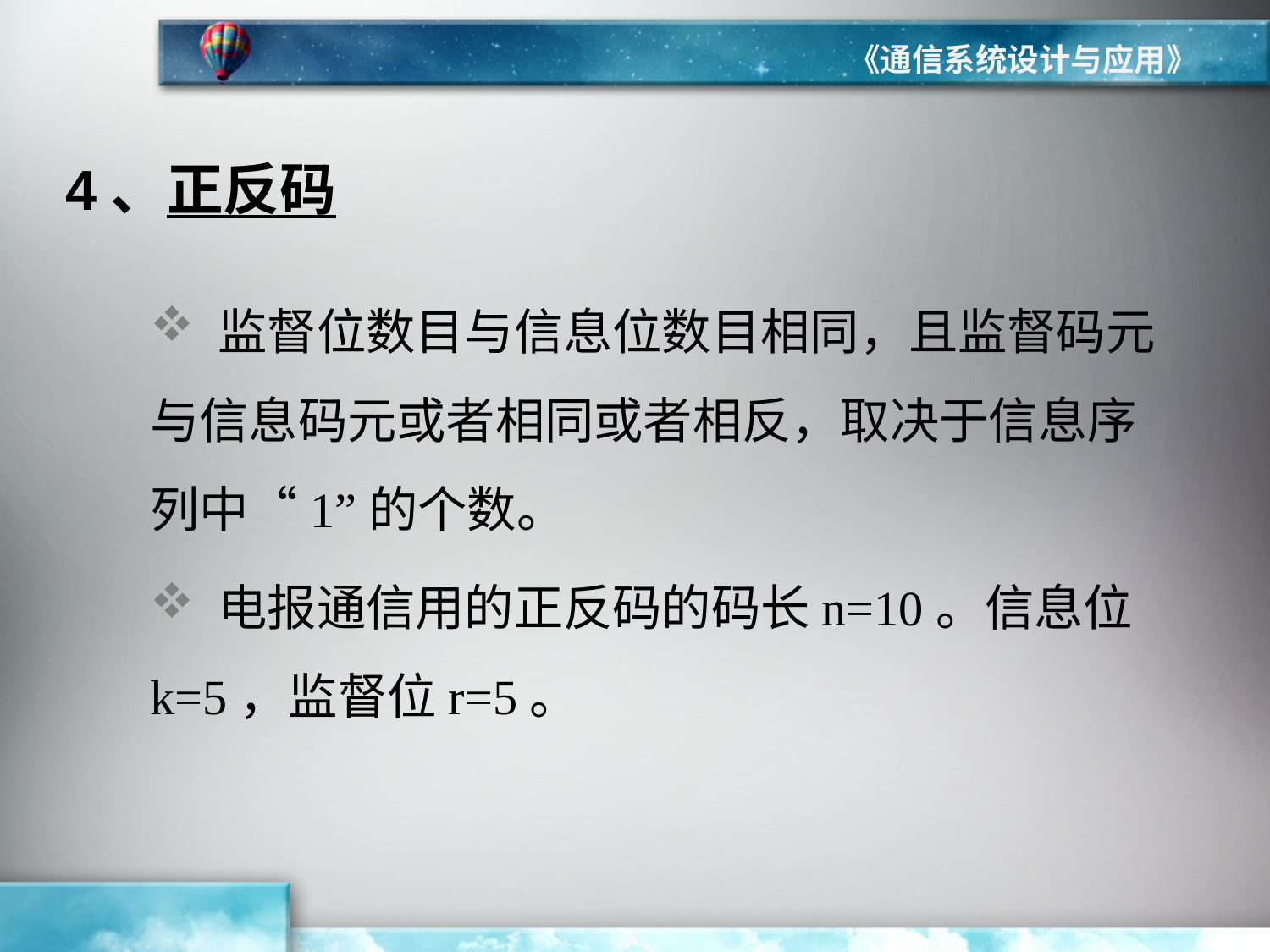

《通信系统设计与应用》
# 4、正反码
 监督位数目与信息位数目相同，且监督码元与信息码元或者相同或者相反，取决于信息序列中“1”的个数。
 电报通信用的正反码的码长n=10。信息位k=5，监督位r=5。